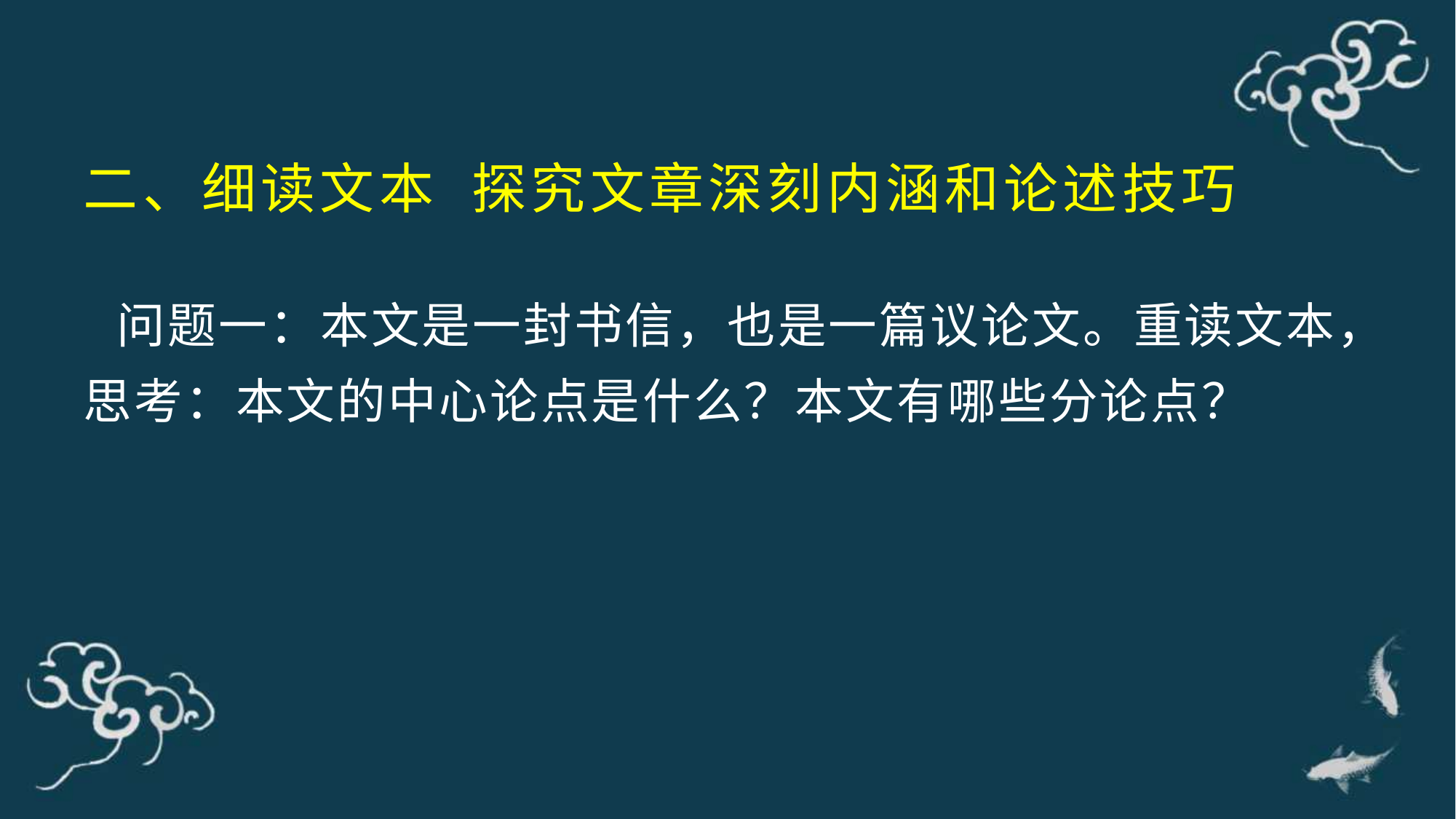

# 二、细读文本  探究文章深刻内涵和论述技巧
  问题一：本文是一封书信，也是一篇议论文。重读文本，思考：本文的中心论点是什么？本文有哪些分论点？